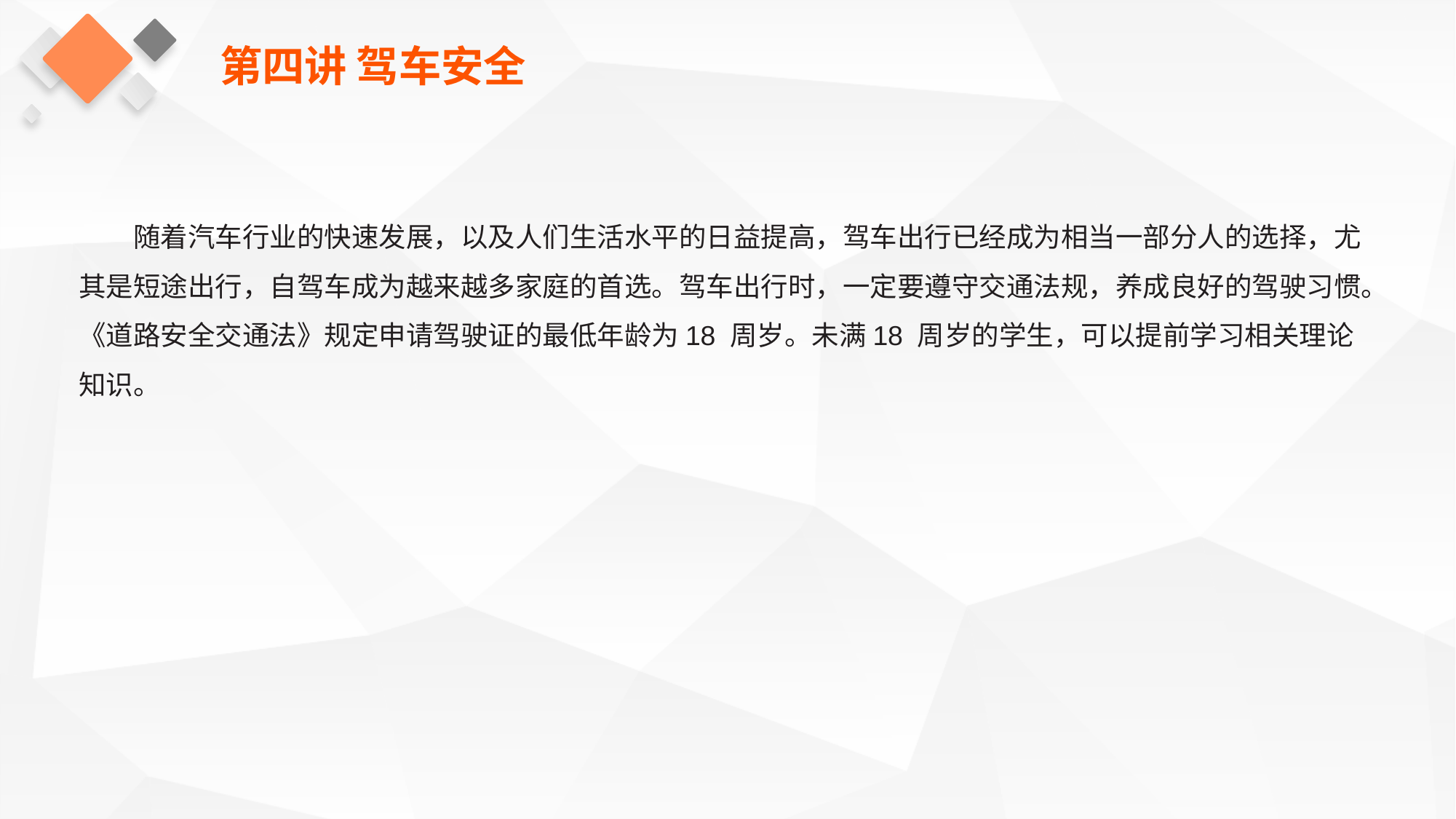

第四讲 驾车安全

随着汽车行业的快速发展，以及人们生活水平的日益提高，驾车出行已经成为相当一部分人的选择，尤其是短途出行，自驾车成为越来越多家庭的首选。驾车出行时，一定要遵守交通法规，养成良好的驾驶习惯。《道路安全交通法》规定申请驾驶证的最低年龄为18 周岁。未满18 周岁的学生，可以提前学习相关理论知识。